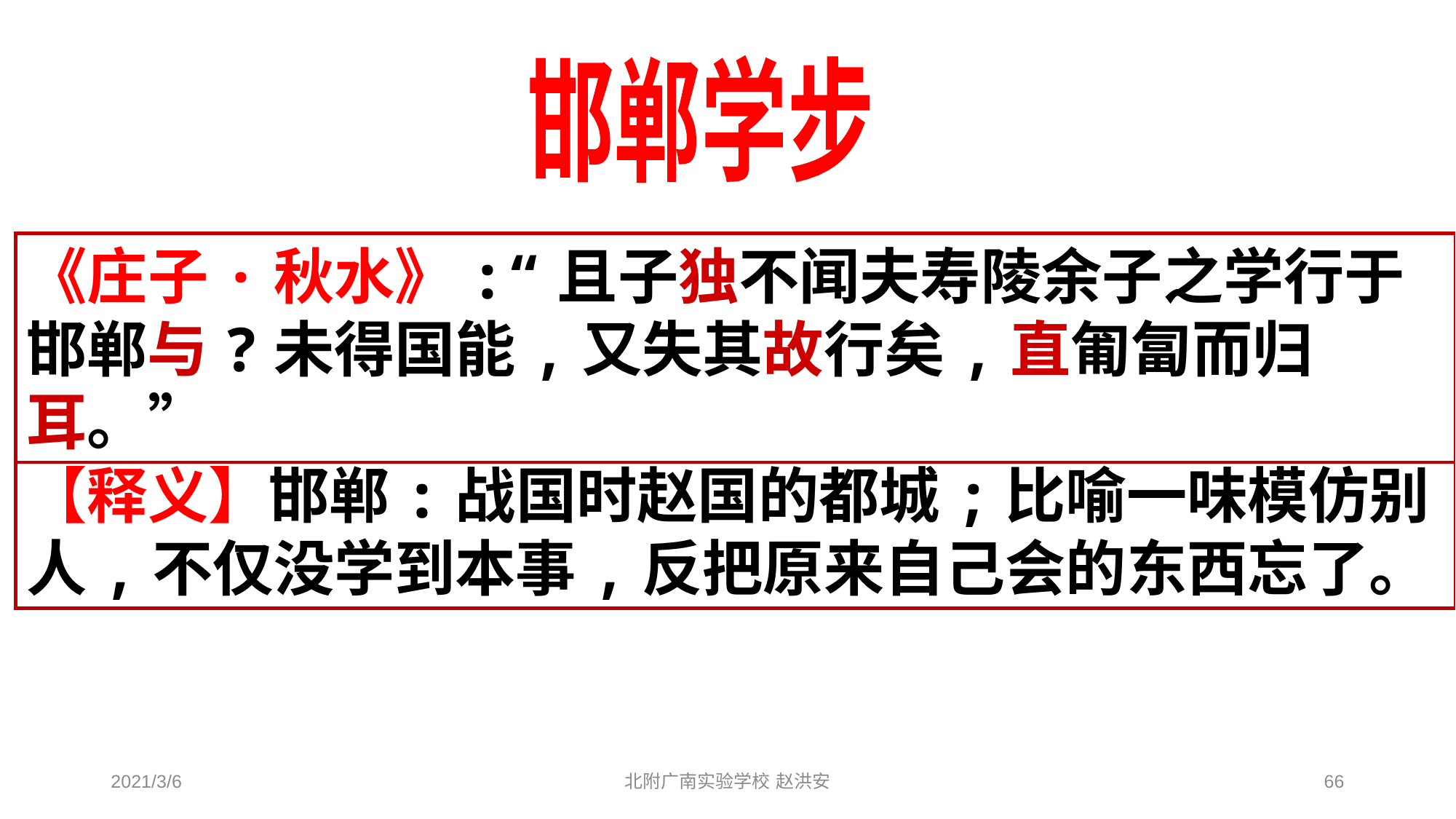

邯郸学步
《庄子·秋水》:“且子独不闻夫寿陵余子之学行于邯郸与?未得国能,又失其故行矣,直匍匐而归耳。”
【释义】邯郸:战国时赵国的都城;比喻一味模仿别人,不仅没学到本事,反把原来自己会的东西忘了。
2021/3/6
北附广南实验学校 赵洪安
66